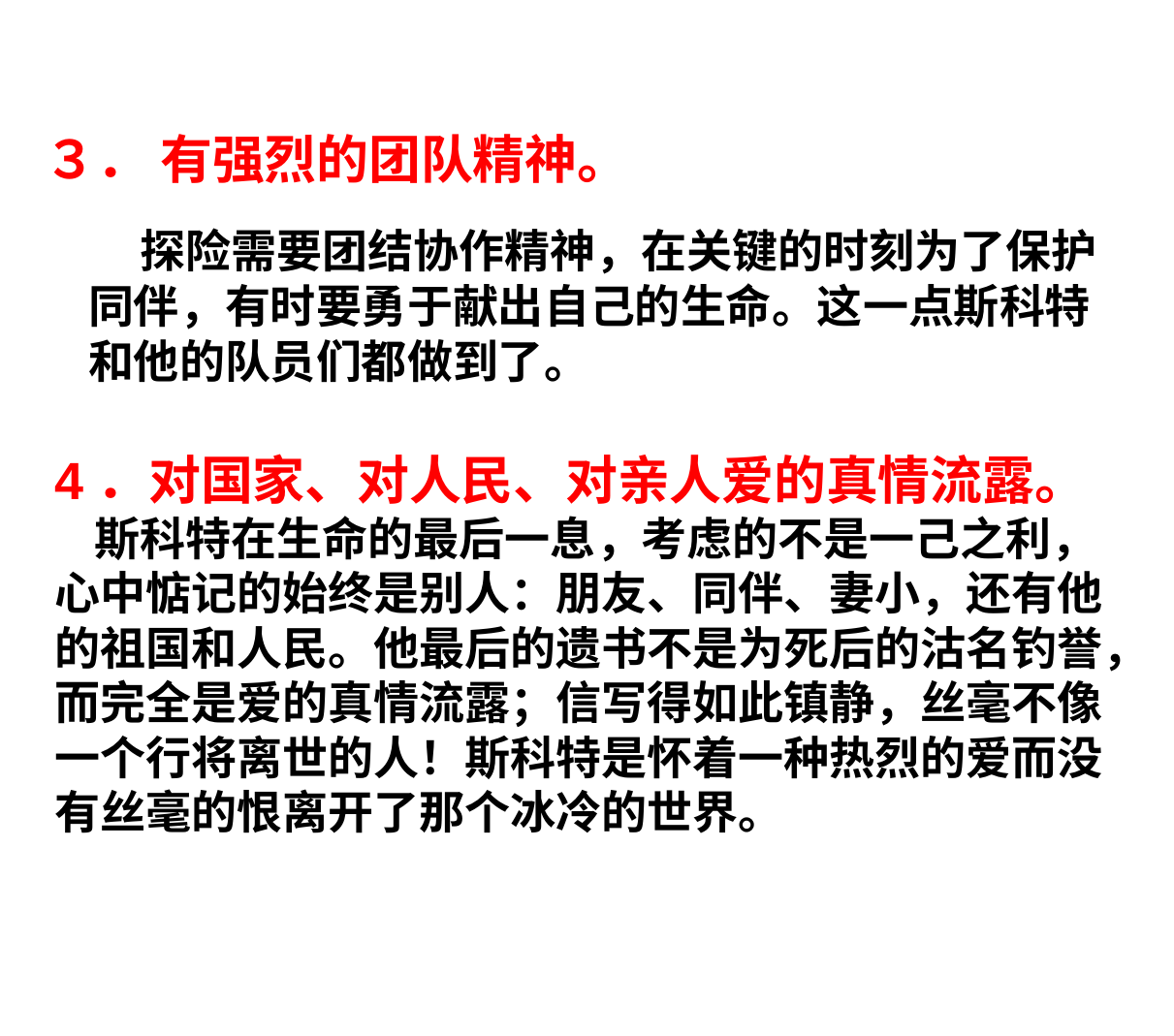

３． 有强烈的团队精神。
       探险需要团结协作精神，在关键的时刻为了保护同伴，有时要勇于献出自己的生命。这一点斯科特和他的队员们都做到了。

4．对国家、对人民、对亲人爱的真情流露。
     斯科特在生命的最后一息，考虑的不是一己之利，心中惦记的始终是别人：朋友、同伴、妻小，还有他的祖国和人民。他最后的遗书不是为死后的沽名钓誉，而完全是爱的真情流露；信写得如此镇静，丝毫不像一个行将离世的人！斯科特是怀着一种热烈的爱而没有丝毫的恨离开了那个冰冷的世界。